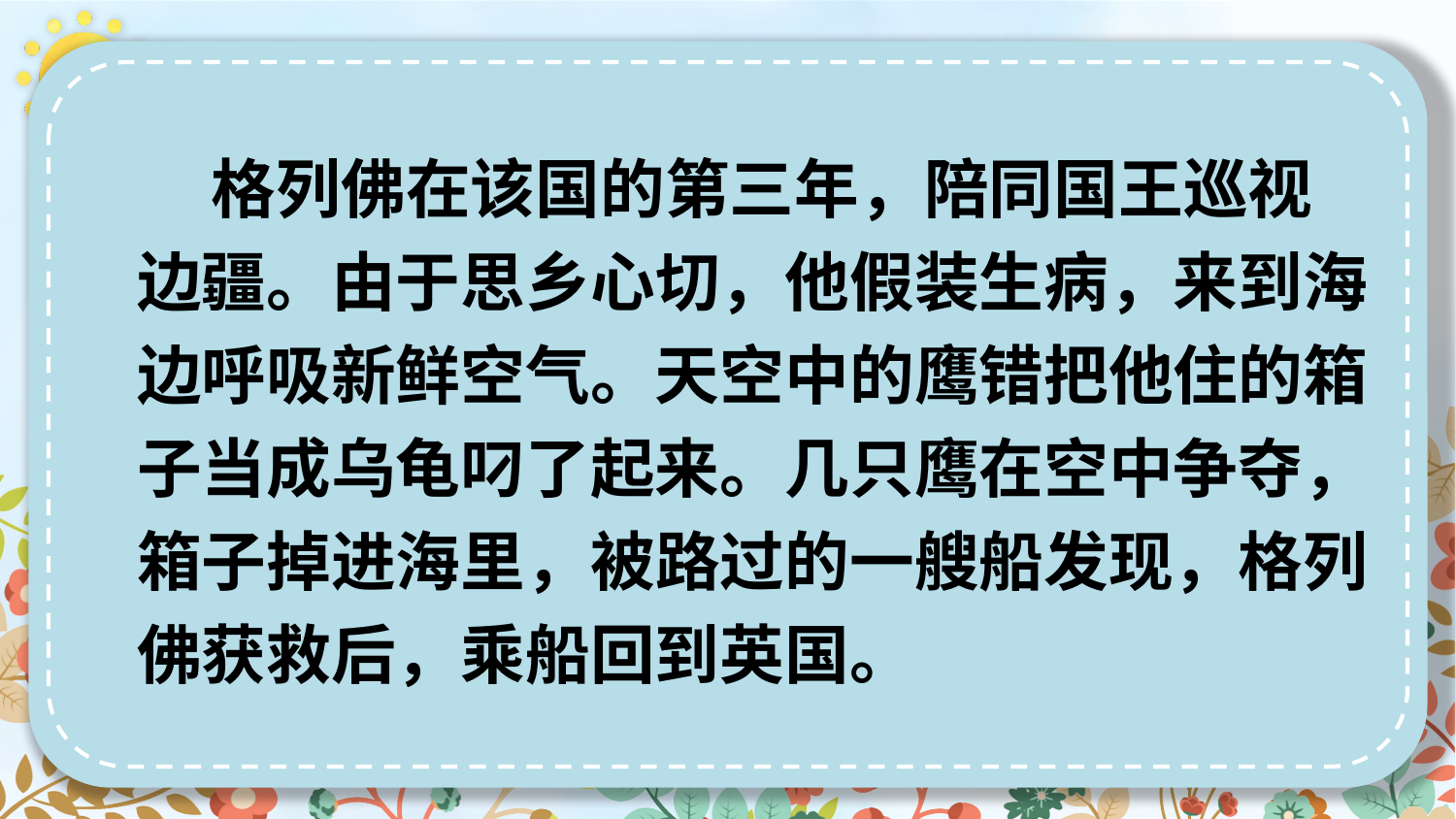

格列佛在该国的第三年，陪同国王巡视边疆。由于思乡心切，他假装生病，来到海边呼吸新鲜空气。天空中的鹰错把他住的箱子当成乌龟叼了起来。几只鹰在空中争夺，箱子掉进海里，被路过的一艘船发现，格列佛获救后，乘船回到英国。